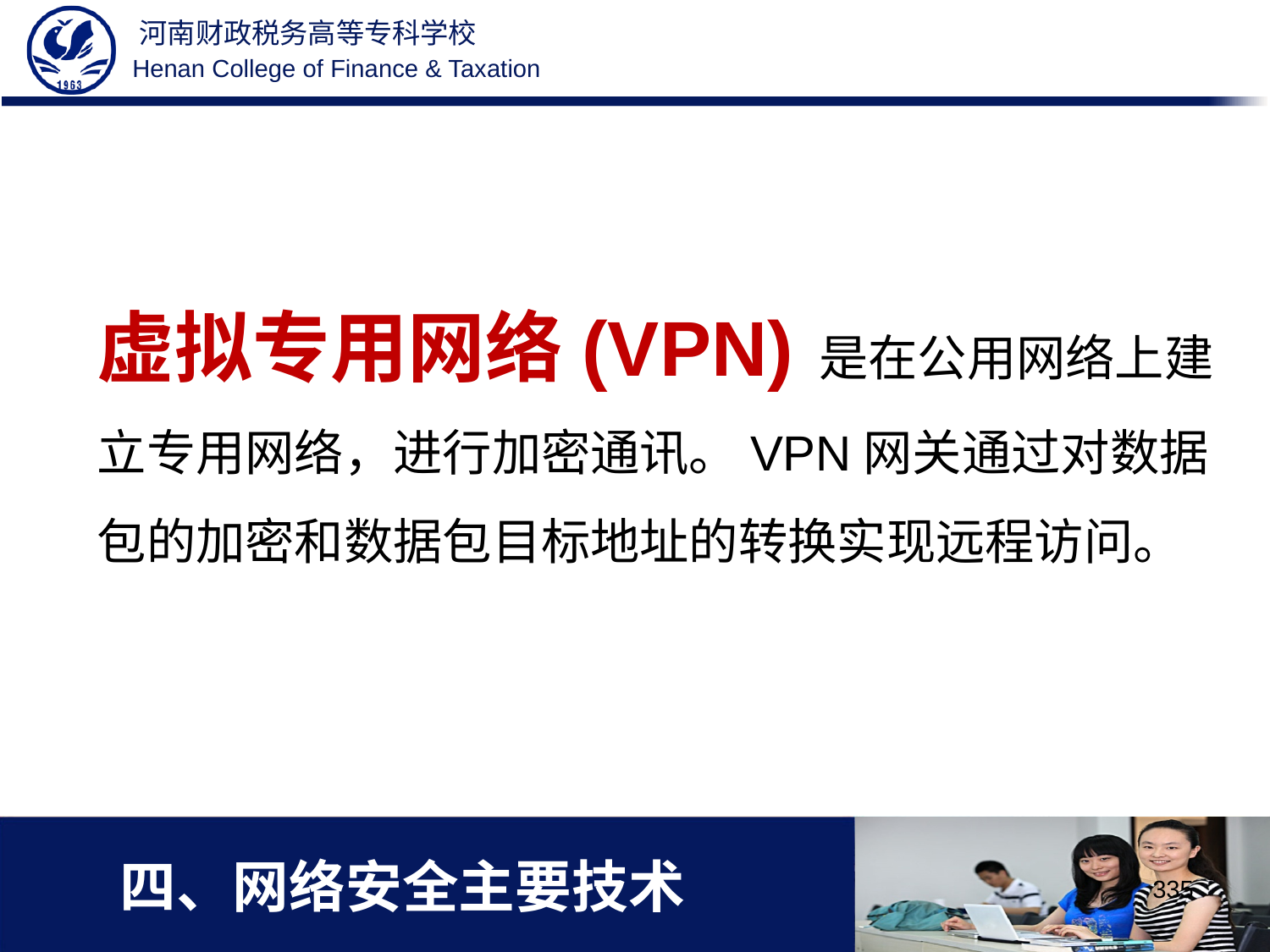

虚拟专用网络(VPN) 是在公用网络上建立专用网络，进行加密通讯。VPN网关通过对数据包的加密和数据包目标地址的转换实现远程访问。
# 四、网络安全主要技术
335